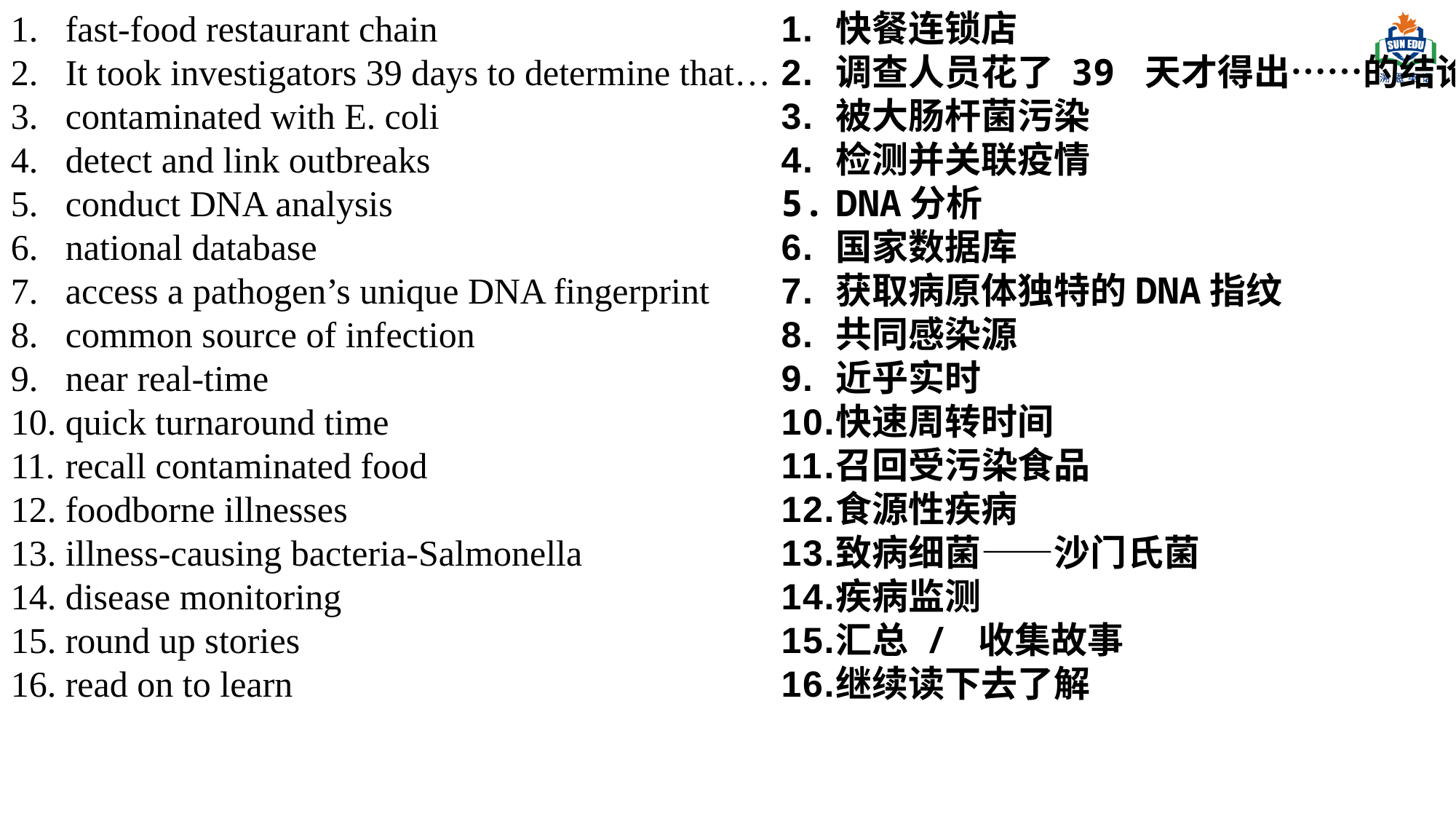

fast-food restaurant chain
It took investigators 39 days to determine that…
contaminated with E. coli
detect and link outbreaks
conduct DNA analysis
national database
access a pathogen’s unique DNA fingerprint
common source of infection
near real-time
quick turnaround time
recall contaminated food
foodborne illnesses
illness-causing bacteria-Salmonella
disease monitoring
round up stories
read on to learn

快餐连锁店
调查人员花了 39 天才得出……的结论。
被大肠杆菌污染
检测并关联疫情
DNA分析
国家数据库
获取病原体独特的DNA指纹
共同感染源
近乎实时
快速周转时间
召回受污染食品
食源性疾病
致病细菌——沙门氏菌
疾病监测
汇总 / 收集故事
继续读下去了解